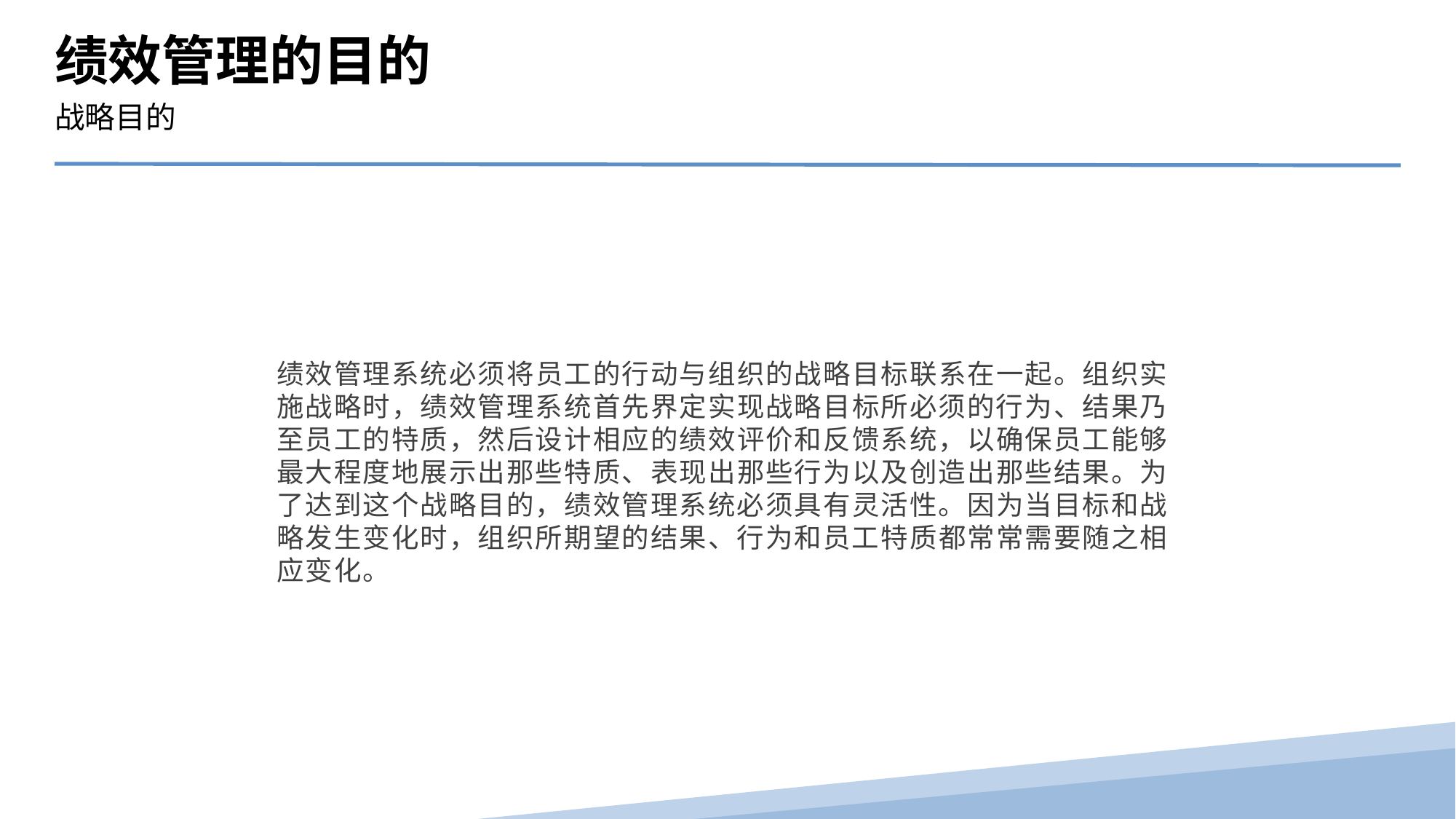

绩效管理的目的
战略目的
绩效管理系统必须将员工的行动与组织的战略目标联系在一起。组织实施战略时，绩效管理系统首先界定实现战略目标所必须的行为、结果乃至员工的特质，然后设计相应的绩效评价和反馈系统，以确保员工能够最大程度地展示出那些特质、表现出那些行为以及创造出那些结果。为了达到这个战略目的，绩效管理系统必须具有灵活性。因为当目标和战略发生变化时，组织所期望的结果、行为和员工特质都常常需要随之相应变化。